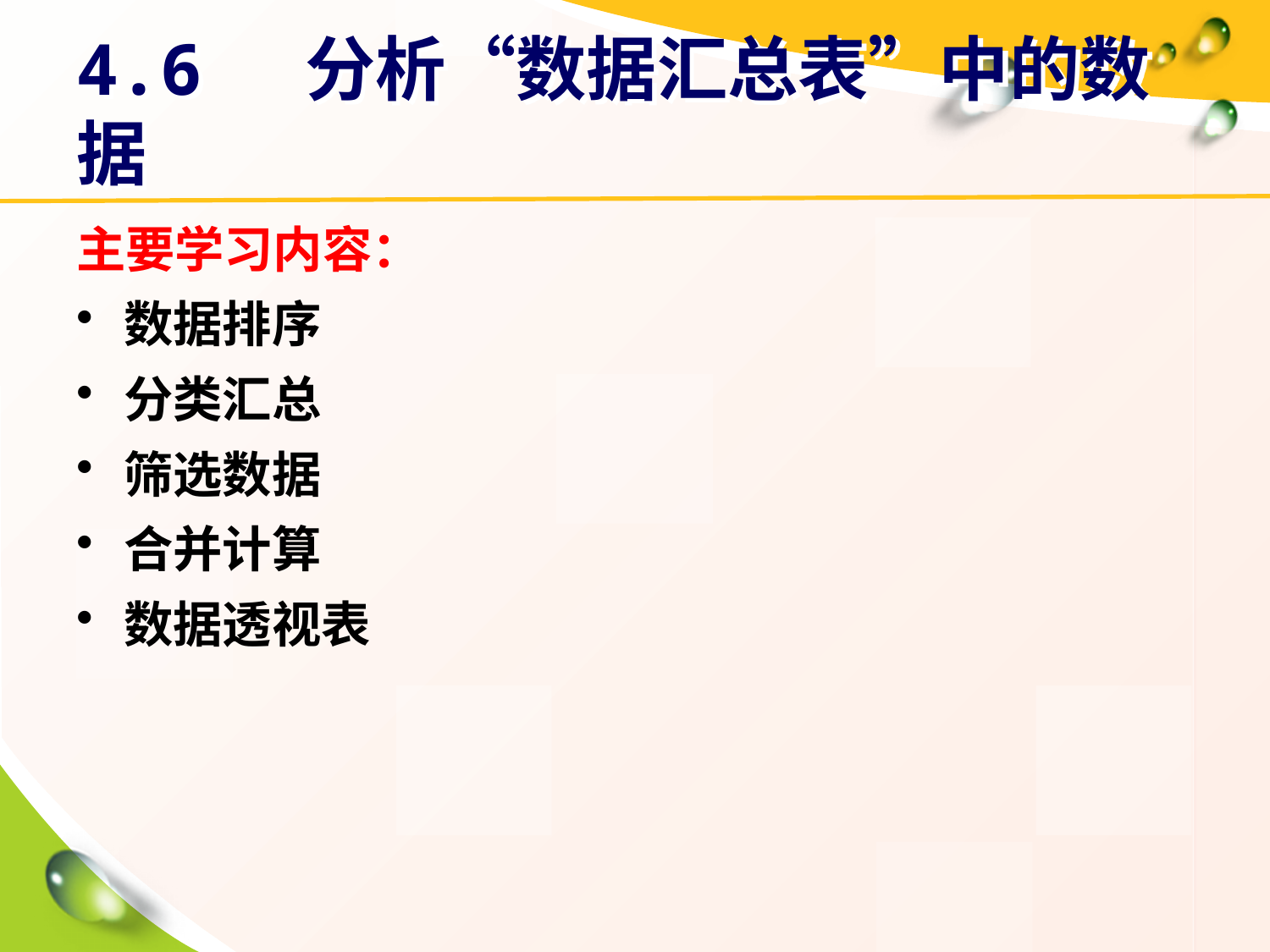

# 4.6  分析“数据汇总表”中的数据
主要学习内容：
数据排序
分类汇总
筛选数据
合并计算
数据透视表